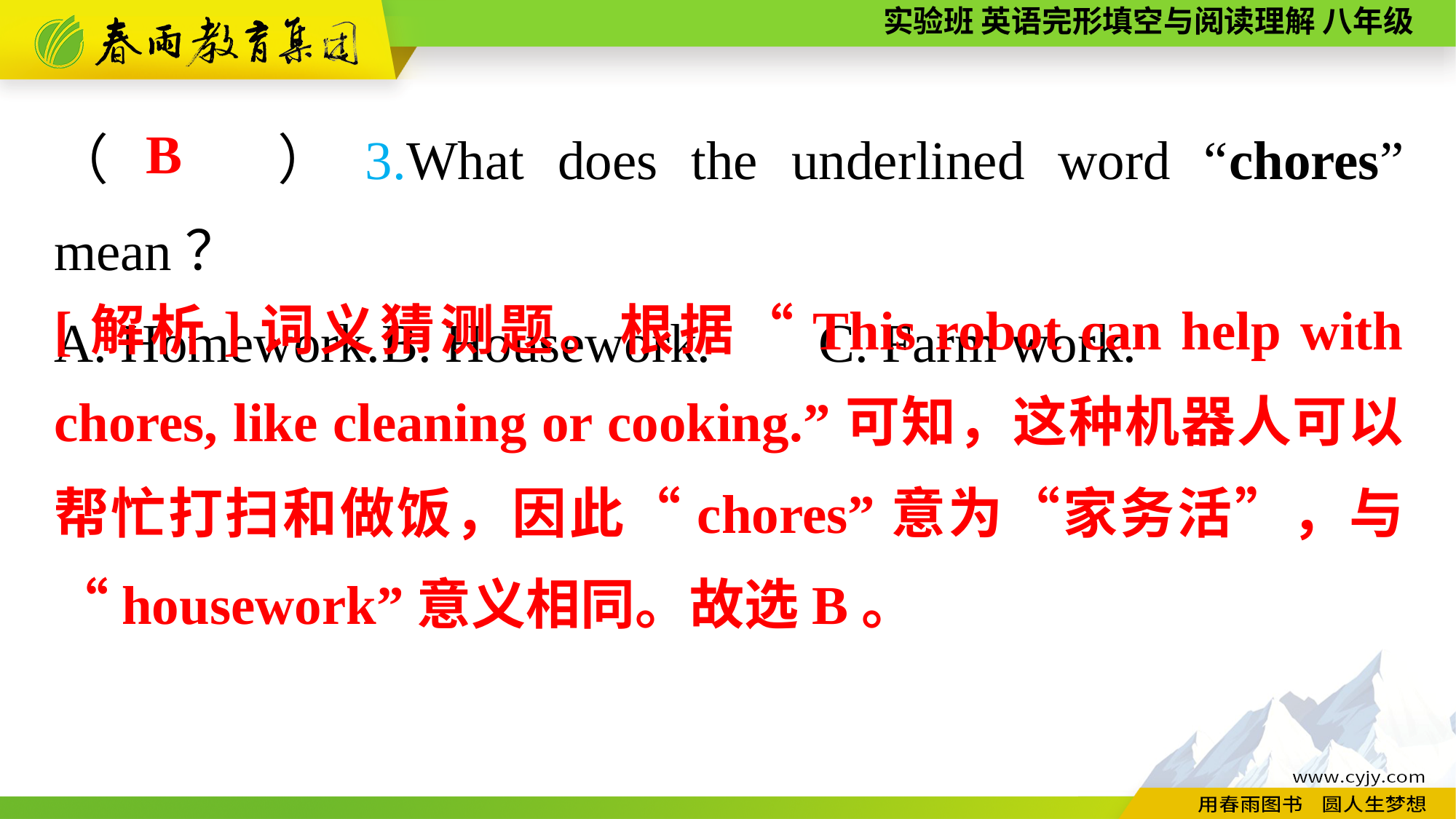

（　　）3.What does the underlined word “chores” mean？
A. Homework.	B. Housework.	C. Farm work.
B
[解析]词义猜测题。根据“This robot can help with chores, like cleaning or cooking.”可知，这种机器人可以帮忙打扫和做饭，因此“chores”意为“家务活”，与“housework”意义相同。故选B。